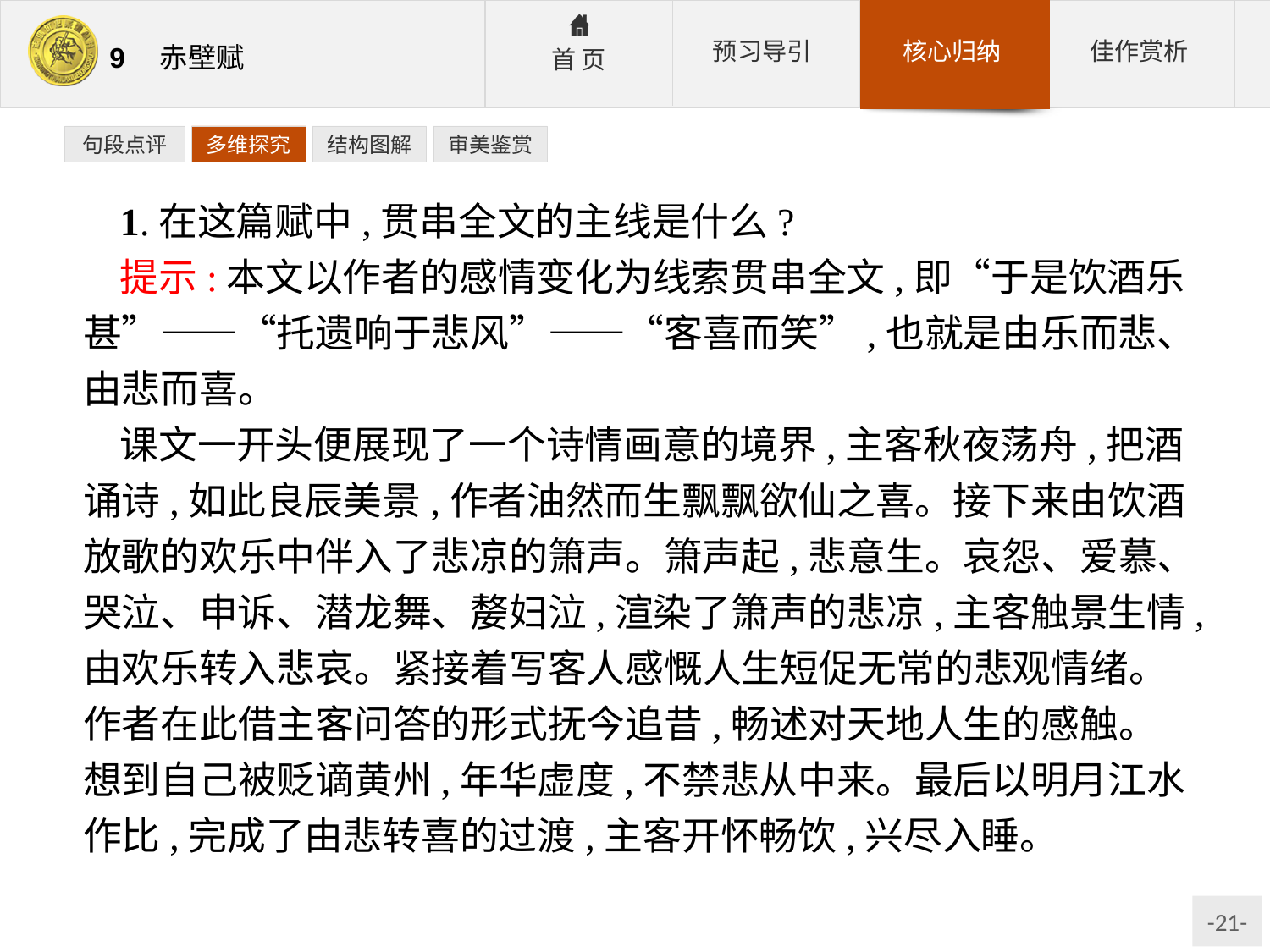

句段点评
多维探究
结构图解
审美鉴赏
1.在这篇赋中,贯串全文的主线是什么?
提示:本文以作者的感情变化为线索贯串全文,即“于是饮酒乐甚”——“托遗响于悲风”——“客喜而笑”,也就是由乐而悲、由悲而喜。
课文一开头便展现了一个诗情画意的境界,主客秋夜荡舟,把酒诵诗,如此良辰美景,作者油然而生飘飘欲仙之喜。接下来由饮酒放歌的欢乐中伴入了悲凉的箫声。箫声起,悲意生。哀怨、爱慕、哭泣、申诉、潜龙舞、嫠妇泣,渲染了箫声的悲凉,主客触景生情,由欢乐转入悲哀。紧接着写客人感慨人生短促无常的悲观情绪。作者在此借主客问答的形式抚今追昔,畅述对天地人生的感触。想到自己被贬谪黄州,年华虚度,不禁悲从中来。最后以明月江水作比,完成了由悲转喜的过渡,主客开怀畅饮,兴尽入睡。